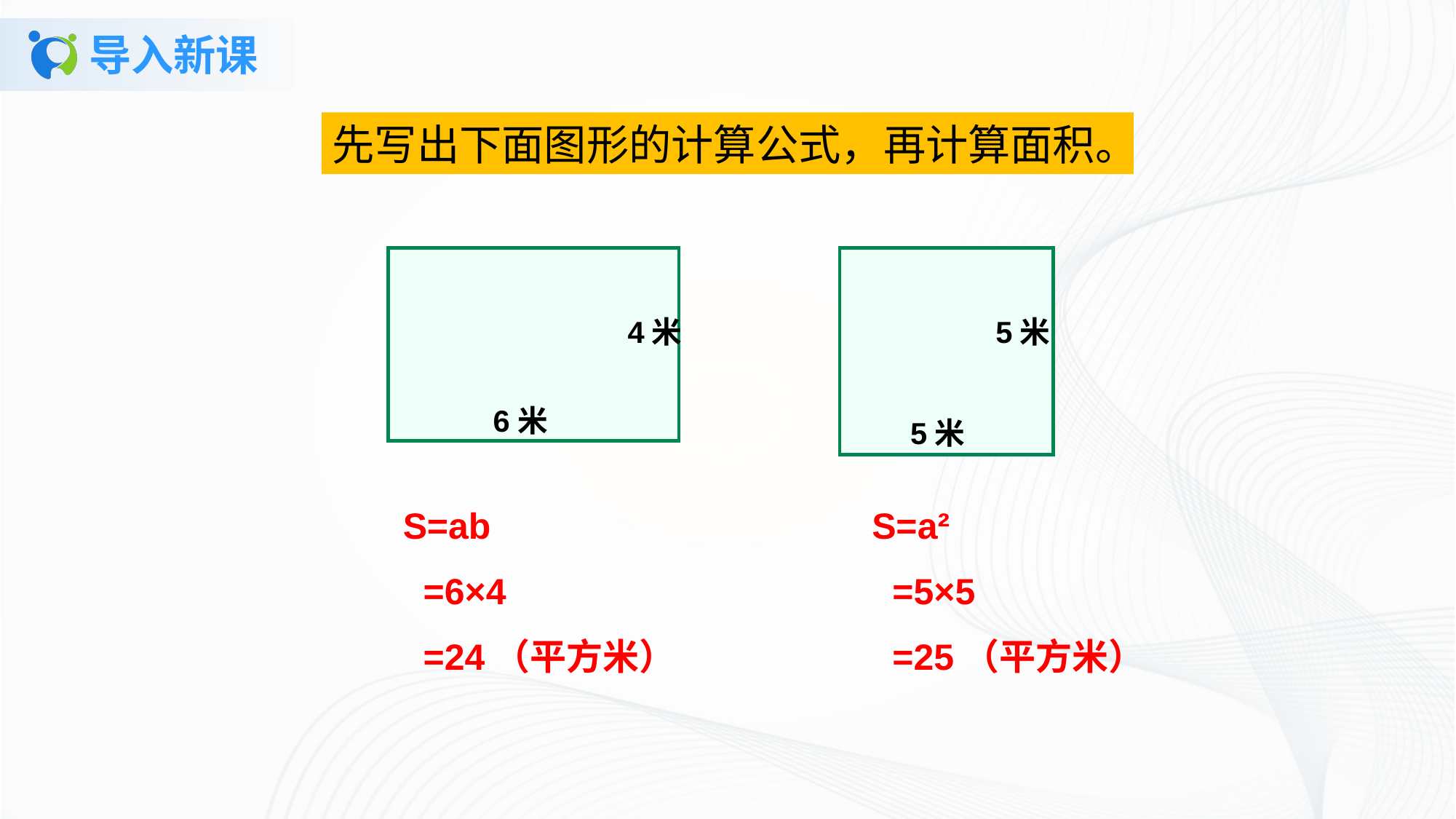

# 导入新课
先写出下面图形的计算公式，再计算面积。

4米
6米

5米
5米
S=a²
  =5×5
  =25（平方米）
S=ab
  =6×4
  =24（平方米）